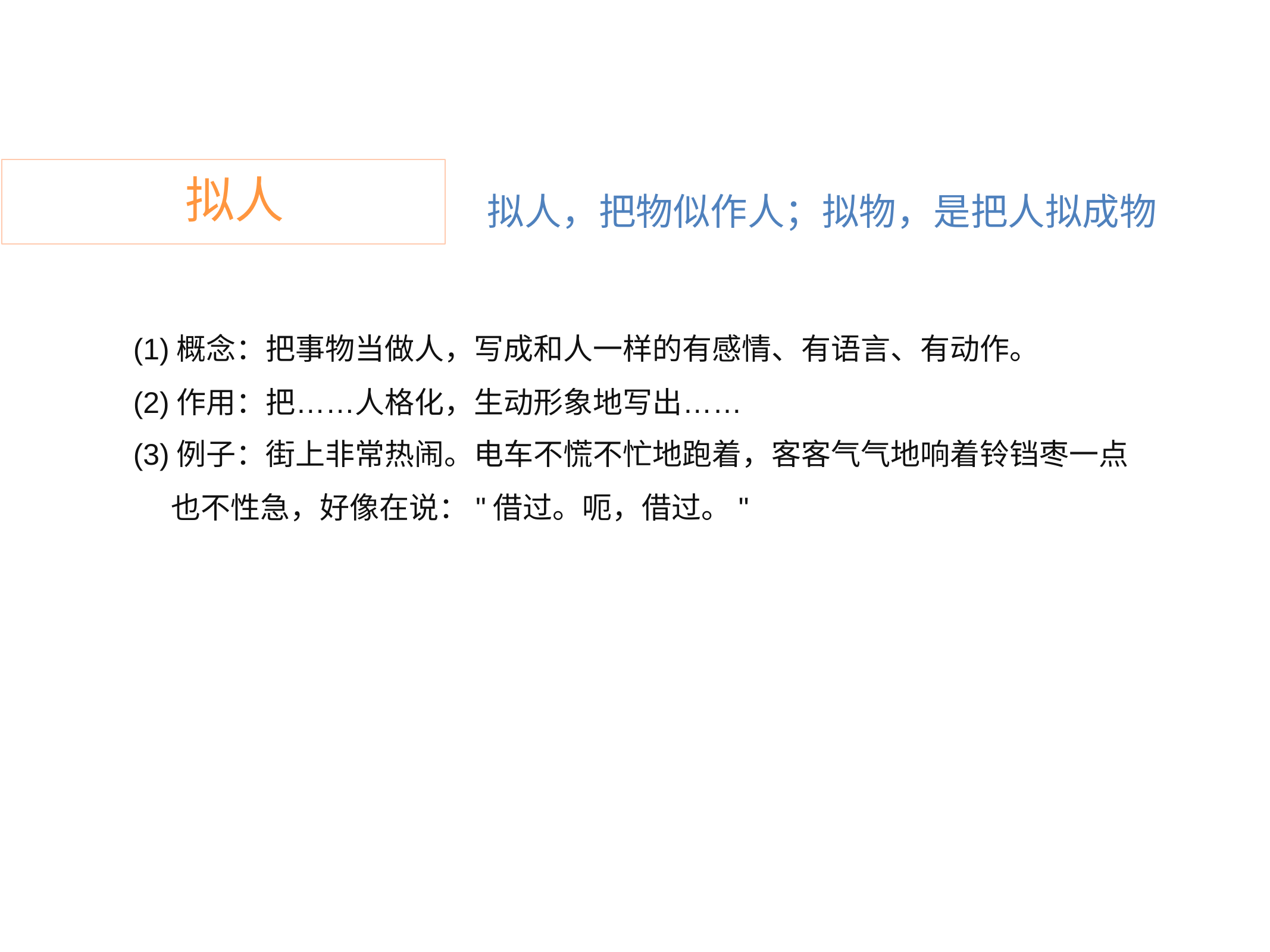

拟人

拟人，把物似作人；拟物，是把人拟成物
(1)概念：把事物当做人，写成和人一样的有感情、有语言、有动作。

(2)作用：把……人格化，生动形象地写出……
(3)例子：街上非常热闹。电车不慌不忙地跑着，客客气气地响着铃铛枣一点
也不性急，好像在说："借过。呃，借过。"